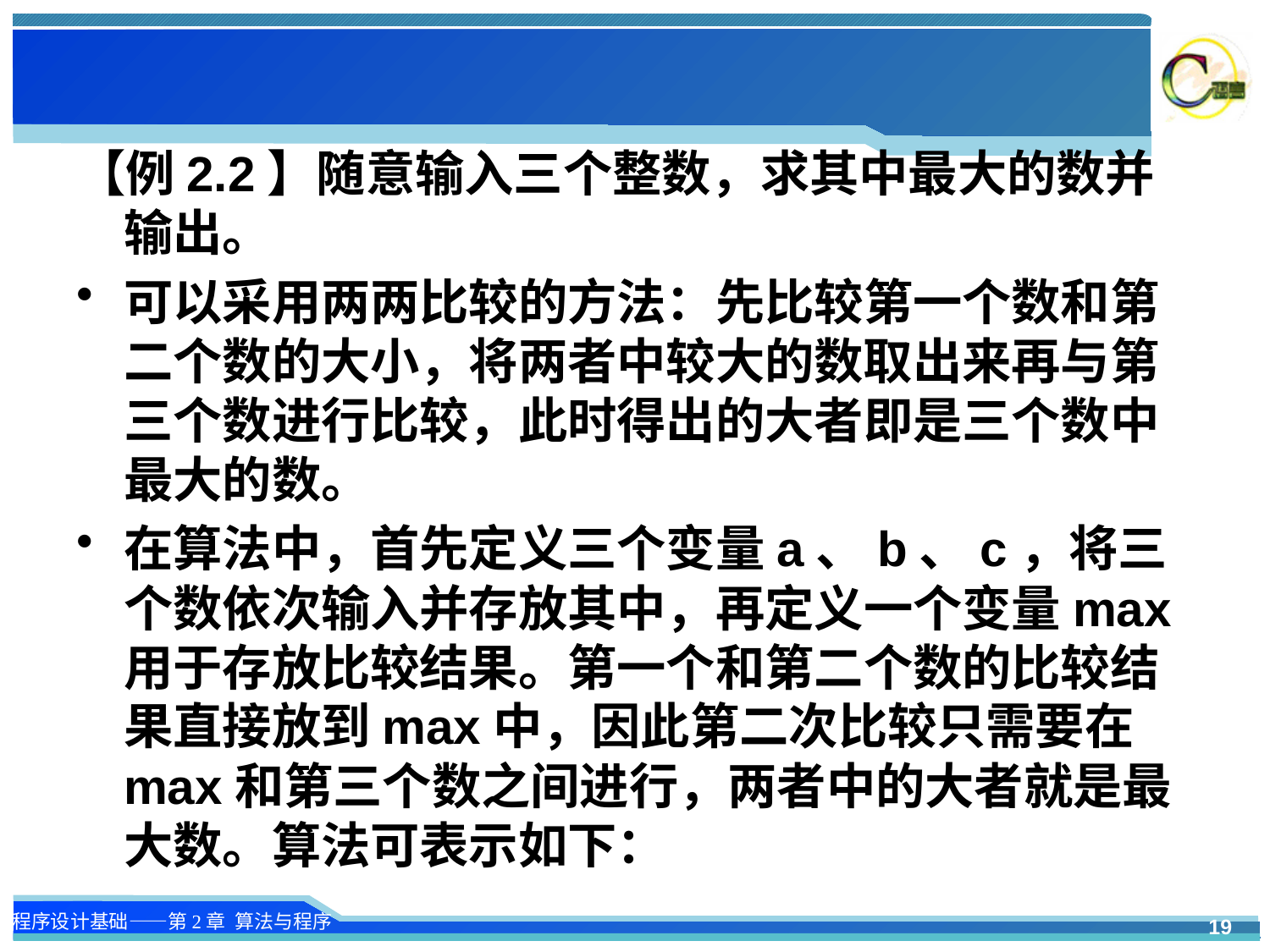

#
【例2.2】随意输入三个整数，求其中最大的数并输出。
可以采用两两比较的方法：先比较第一个数和第二个数的大小，将两者中较大的数取出来再与第三个数进行比较，此时得出的大者即是三个数中最大的数。
在算法中，首先定义三个变量a、b、c，将三个数依次输入并存放其中，再定义一个变量max用于存放比较结果。第一个和第二个数的比较结果直接放到max中，因此第二次比较只需要在max和第三个数之间进行，两者中的大者就是最大数。算法可表示如下：
19